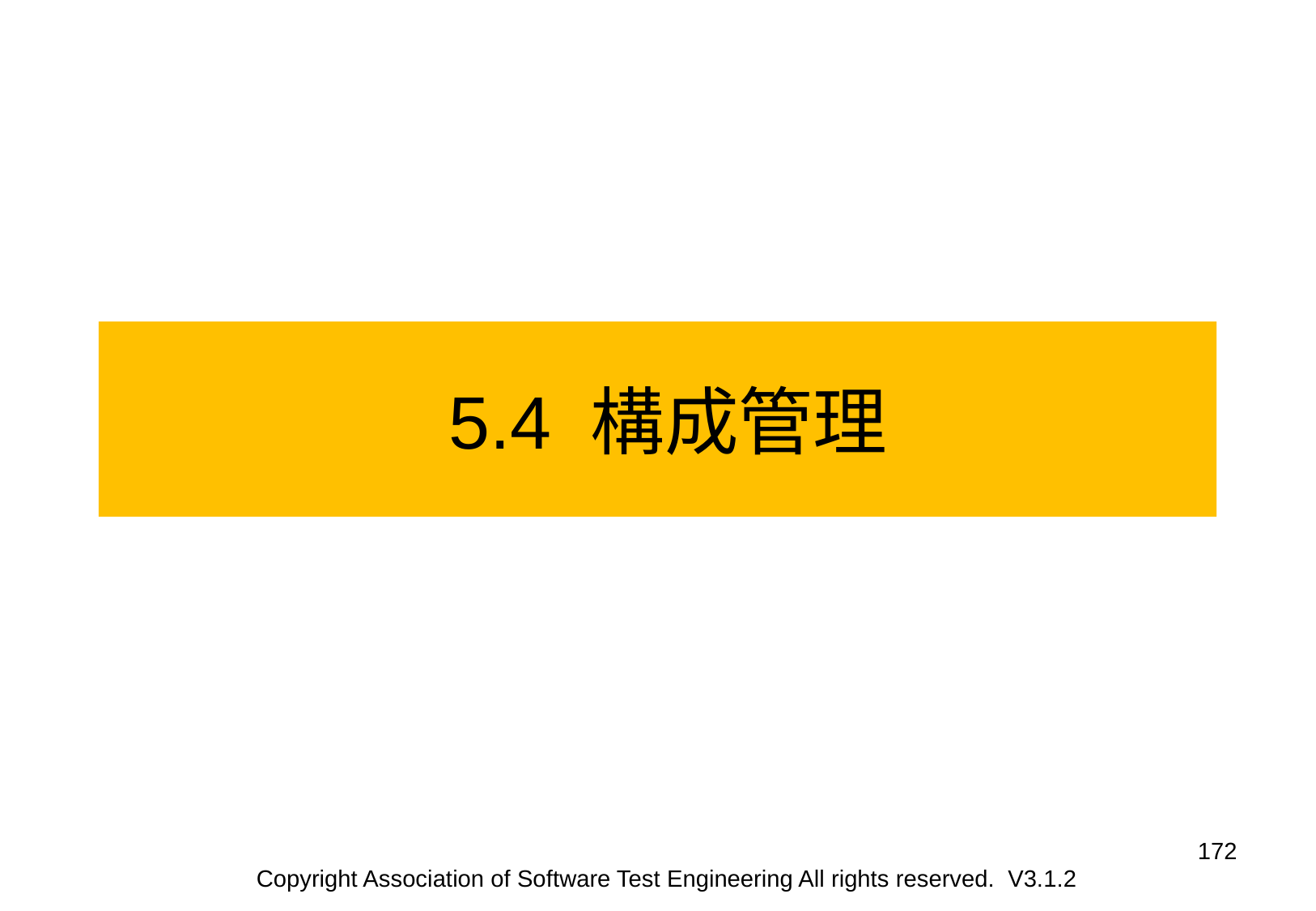

5.4 構成管理
172
Copyright Association of Software Test Engineering All rights reserved.  V3.1.2